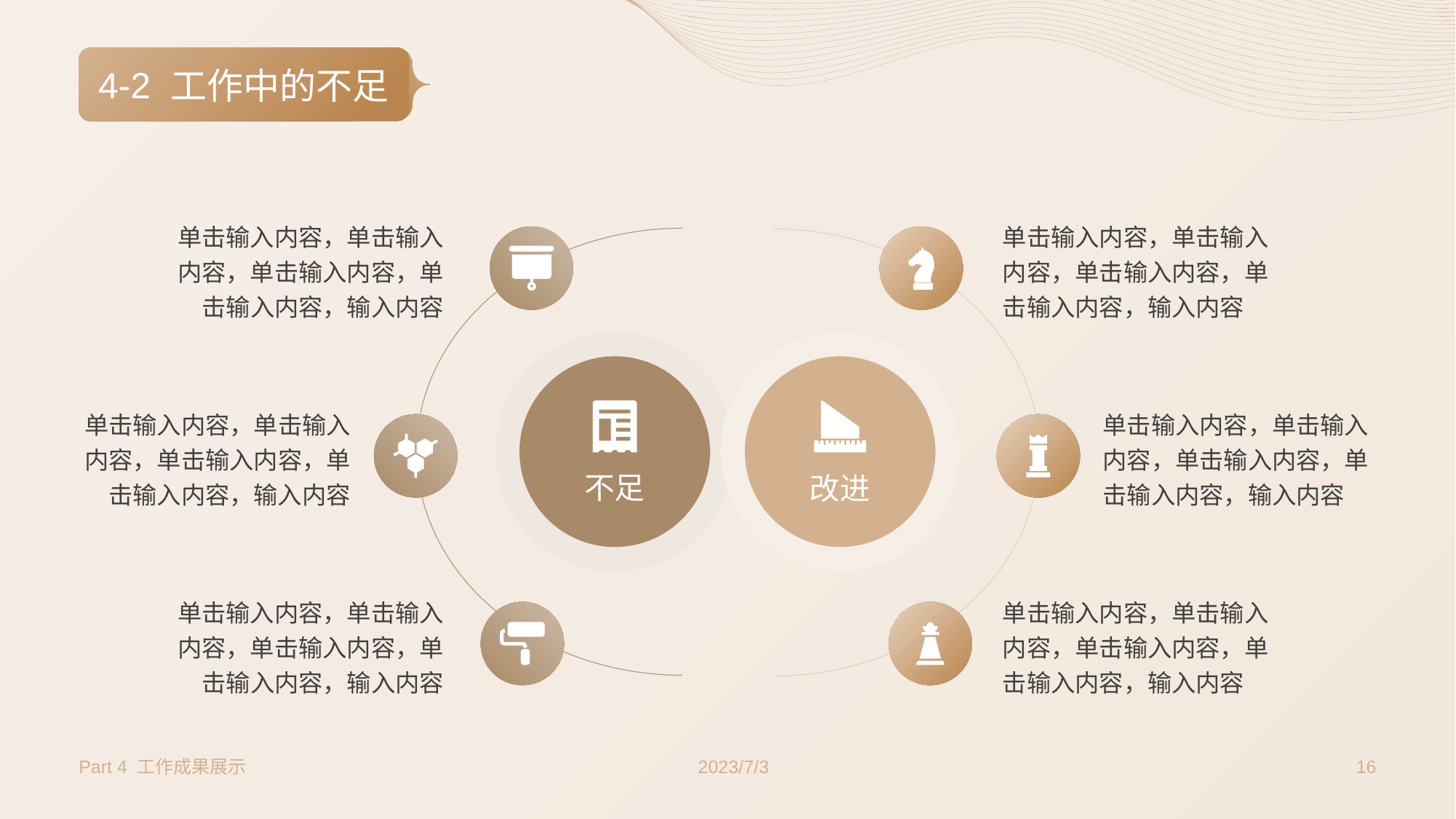

4-2
# 工作中的不足
单击输入内容，单击输入内容，单击输入内容，单击输入内容，输入内容

单击输入内容，单击输入内容，单击输入内容，单击输入内容，输入内容

不足

改进
单击输入内容，单击输入内容，单击输入内容，单击输入内容，输入内容

单击输入内容，单击输入内容，单击输入内容，单击输入内容，输入内容

单击输入内容，单击输入内容，单击输入内容，单击输入内容，输入内容

单击输入内容，单击输入内容，单击输入内容，单击输入内容，输入内容

Part 4 工作成果展示
2023/7/3
16